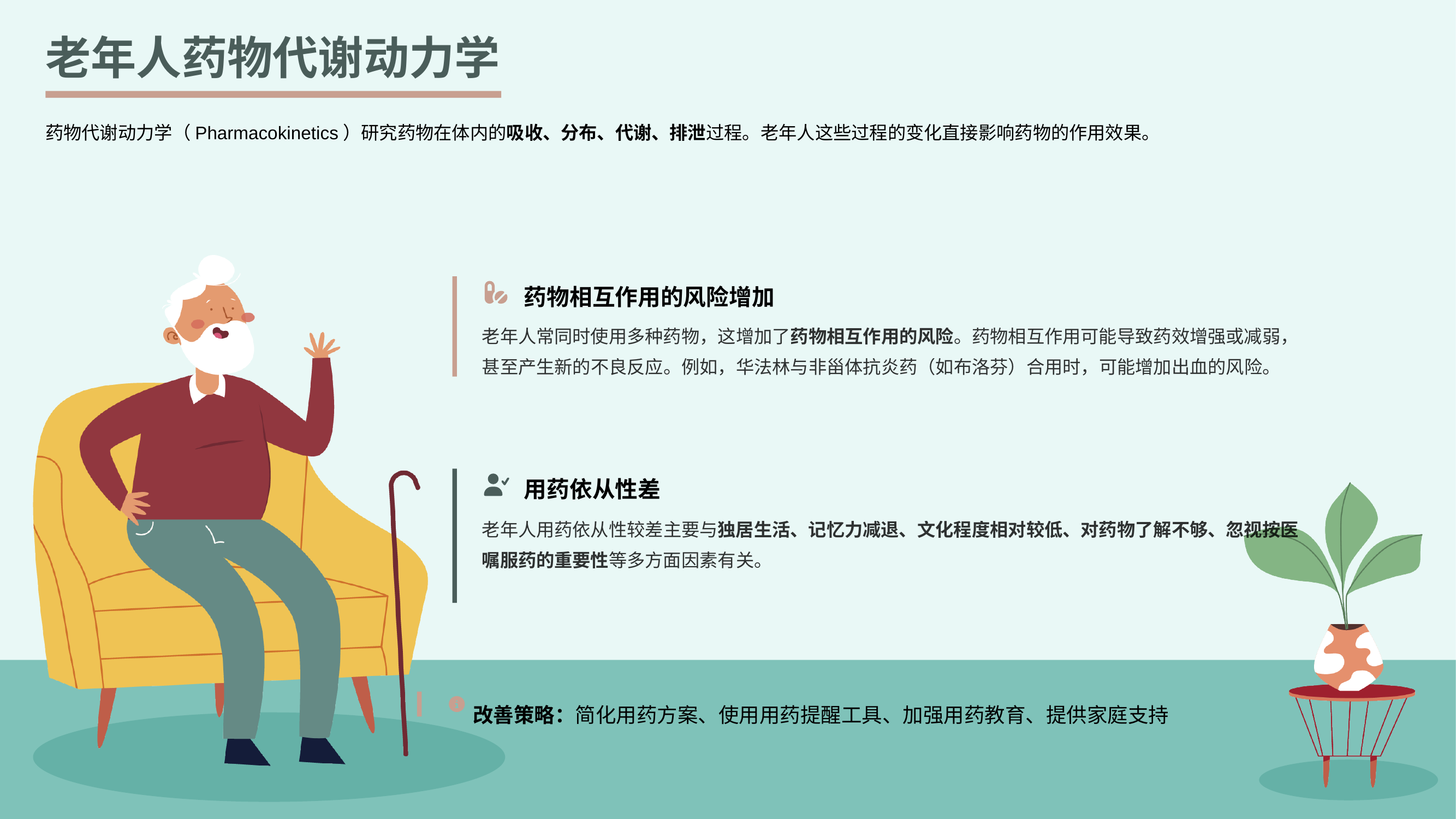

老年人药物代谢动力学

药物代谢动力学（Pharmacokinetics）研究药物在体内的吸收、分布、代谢、排泄过程。老年人这些过程的变化直接影响药物的作用效果。

药物相互作用的风险增加

老年人常同时使用多种药物，这增加了药物相互作用的风险。药物相互作用可能导致药效增强或减弱，甚至产生新的不良反应。例如，华法林与非甾体抗炎药（如布洛芬）合用时，可能增加出血的风险。

用药依从性差

老年人用药依从性较差主要与独居生活、记忆力减退、文化程度相对较低、对药物了解不够、忽视按医嘱服药的重要性等多方面因素有关。
改善策略：简化用药方案、使用用药提醒工具、加强用药教育、提供家庭支持